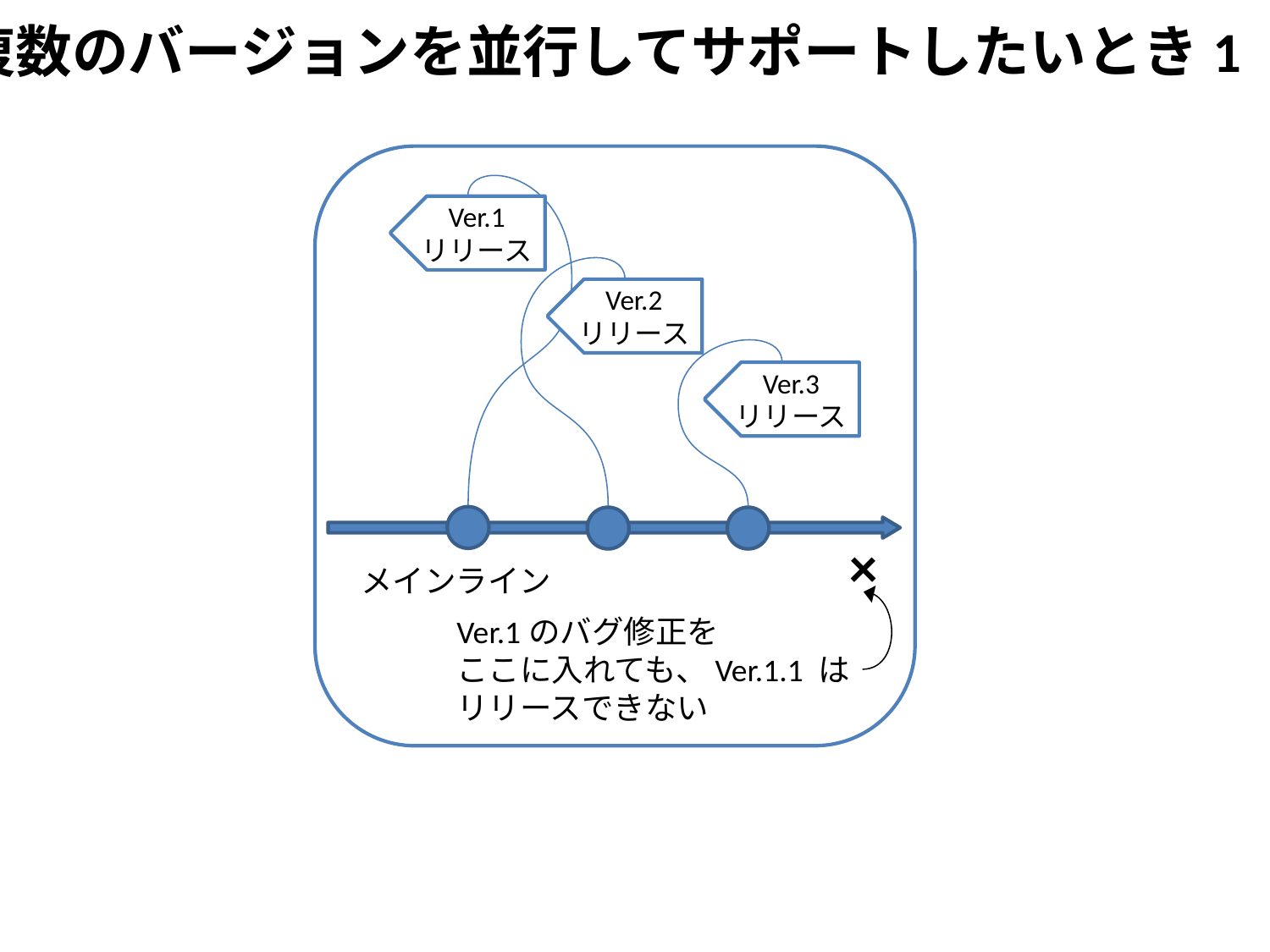

複数のバージョンを並行してサポートしたいとき1

×
Ver.1のバグ修正を
ここに入れても、Ver.1.1 は
リリースできない
Ver.1
リリース
Ver.2
リリース
Ver.3
リリース
メインライン